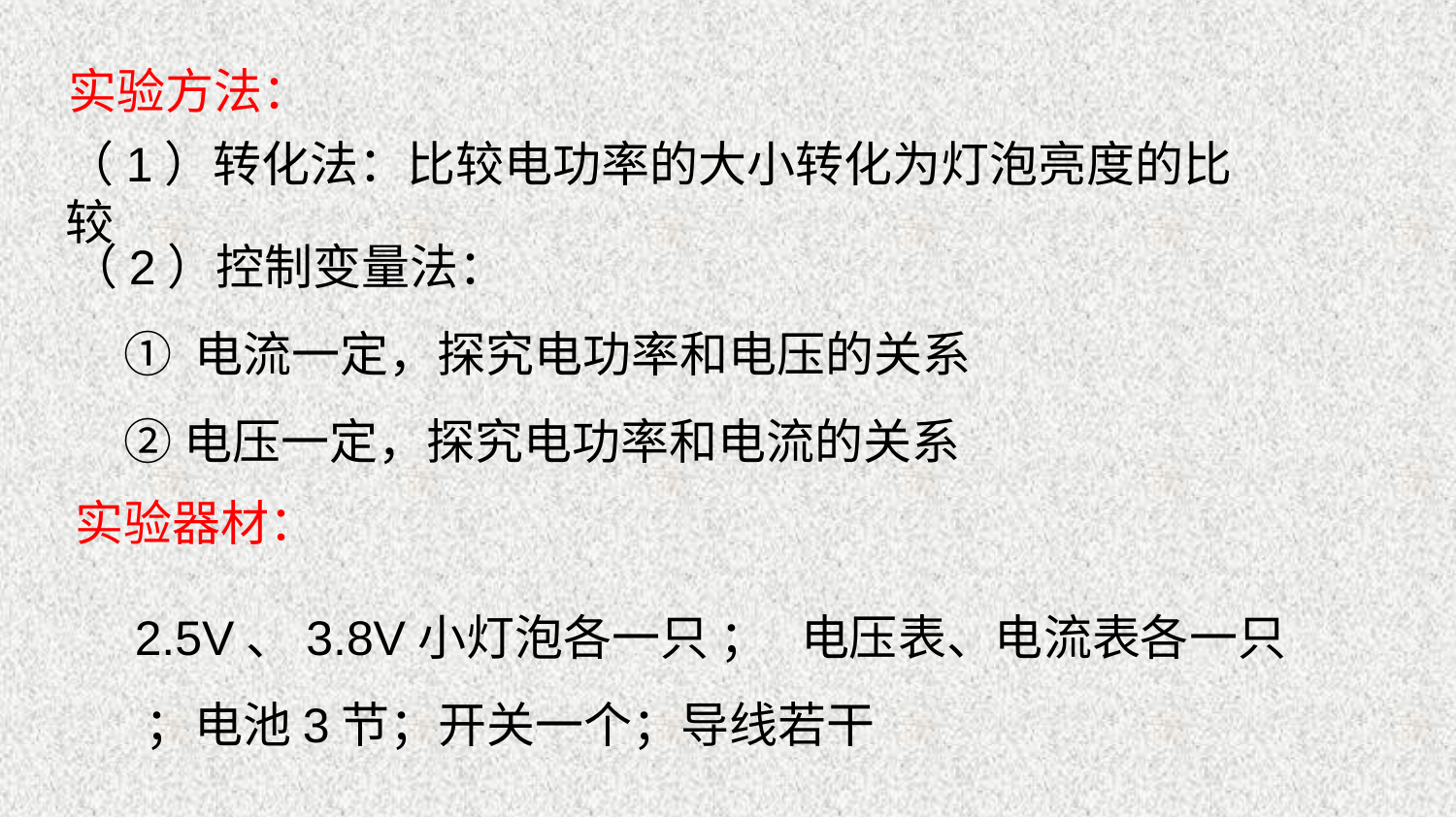

实验方法：
（1）转化法：比较电功率的大小转化为灯泡亮度的比较
（2）控制变量法：
     ① 电流一定，探究电功率和电压的关系
     ②电压一定，探究电功率和电流的关系
实验器材：
2.5V、3.8V小灯泡各一只 ；   电压表、电流表各一只 ；电池3节；开关一个；导线若干